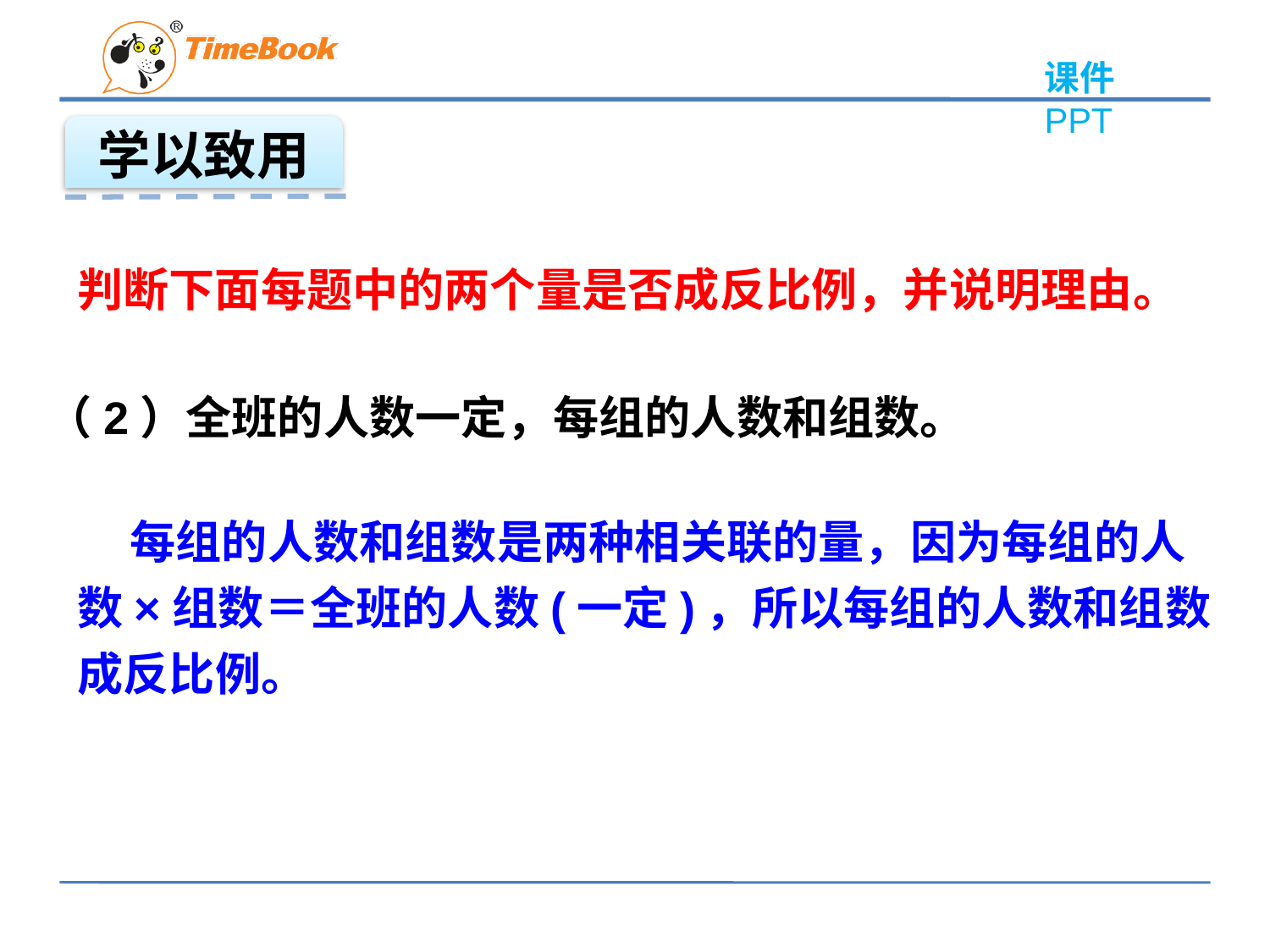

学以致用
判断下面每题中的两个量是否成反比例，并说明理由。
（2）全班的人数一定，每组的人数和组数。
    每组的人数和组数是两种相关联的量，因为每组的人数×组数＝全班的人数(一定)，所以每组的人数和组数成反比例。